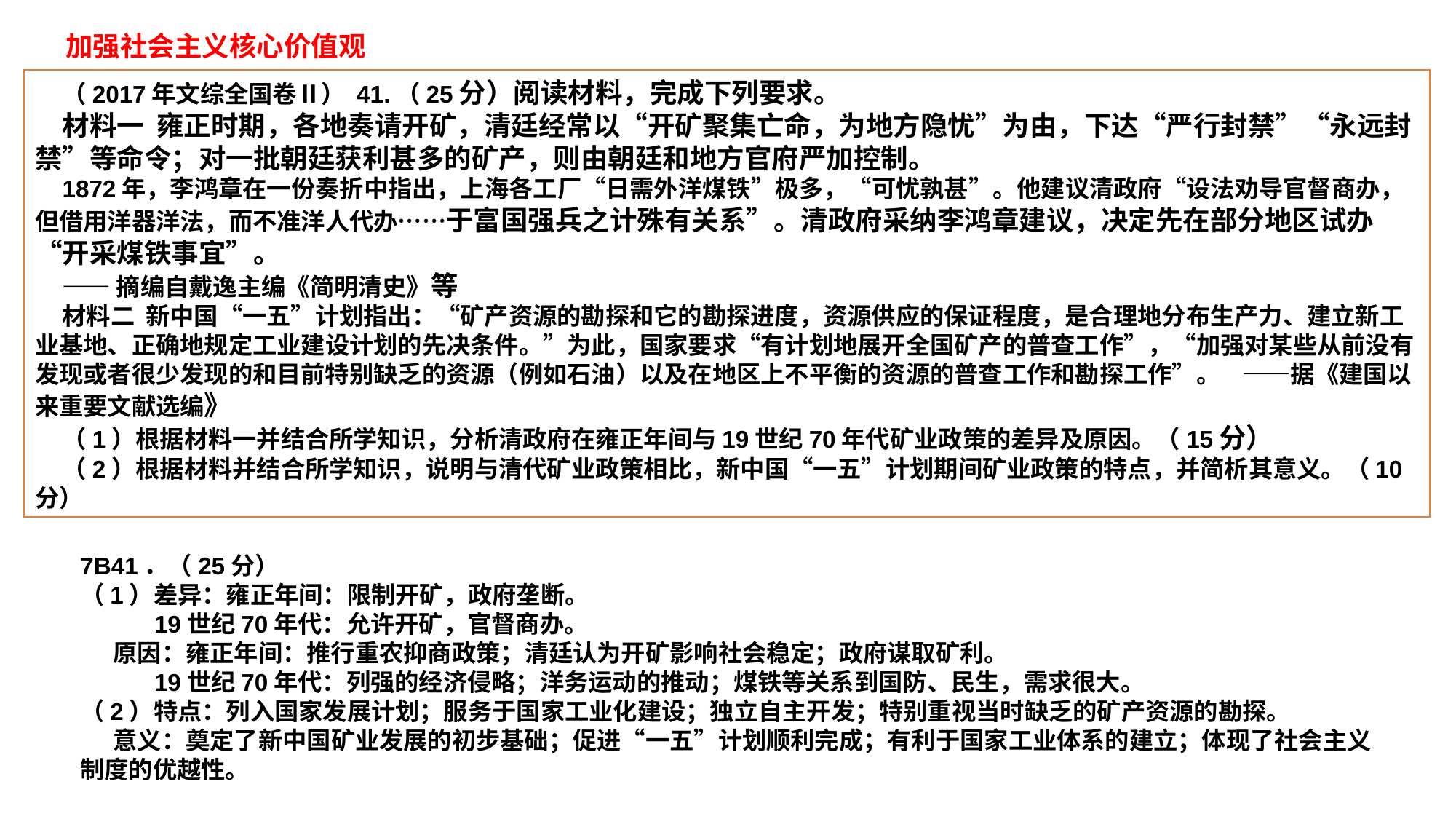

加强社会主义核心价值观
（2017年文综全国卷Ⅱ） 41.（25分）阅读材料，完成下列要求。
材料一  雍正时期，各地奏请开矿，清廷经常以“开矿聚集亡命，为地方隐忧”为由，下达“严行封禁”“永远封禁”等命令；对一批朝廷获利甚多的矿产，则由朝廷和地方官府严加控制。
1872年，李鸿章在一份奏折中指出，上海各工厂“日需外洋煤铁”极多，“可忧孰甚”。他建议清政府“设法劝导官督商办，但借用洋器洋法，而不准洋人代办……于富国强兵之计殊有关系”。清政府采纳李鸿章建议，决定先在部分地区试办“开采煤铁事宜”。
——摘编自戴逸主编《简明清史》等
材料二  新中国“一五”计划指出：“矿产资源的勘探和它的勘探进度，资源供应的保证程度，是合理地分布生产力、建立新工业基地、正确地规定工业建设计划的先决条件。”为此，国家要求“有计划地展开全国矿产的普查工作”，“加强对某些从前没有发现或者很少发现的和目前特别缺乏的资源（例如石油）以及在地区上不平衡的资源的普查工作和勘探工作”。    ——据《建国以来重要文献选编》
（1）根据材料一并结合所学知识，分析清政府在雍正年间与19世纪70年代矿业政策的差异及原因。（15分）
（2）根据材料并结合所学知识，说明与清代矿业政策相比，新中国“一五”计划期间矿业政策的特点，并简析其意义。（10分）
7B41．（25分）（1）差异：雍正年间：限制开矿，政府垄断。           19世纪70年代：允许开矿，官督商办。     原因：雍正年间：推行重农抑商政策；清廷认为开矿影响社会稳定；政府谋取矿利。           19世纪70年代：列强的经济侵略；洋务运动的推动；煤铁等关系到国防、民生，需求很大。（2）特点：列入国家发展计划；服务于国家工业化建设；独立自主开发；特别重视当时缺乏的矿产资源的勘探。     意义：奠定了新中国矿业发展的初步基础；促进“一五”计划顺利完成；有利于国家工业体系的建立；体现了社会主义制度的优越性。